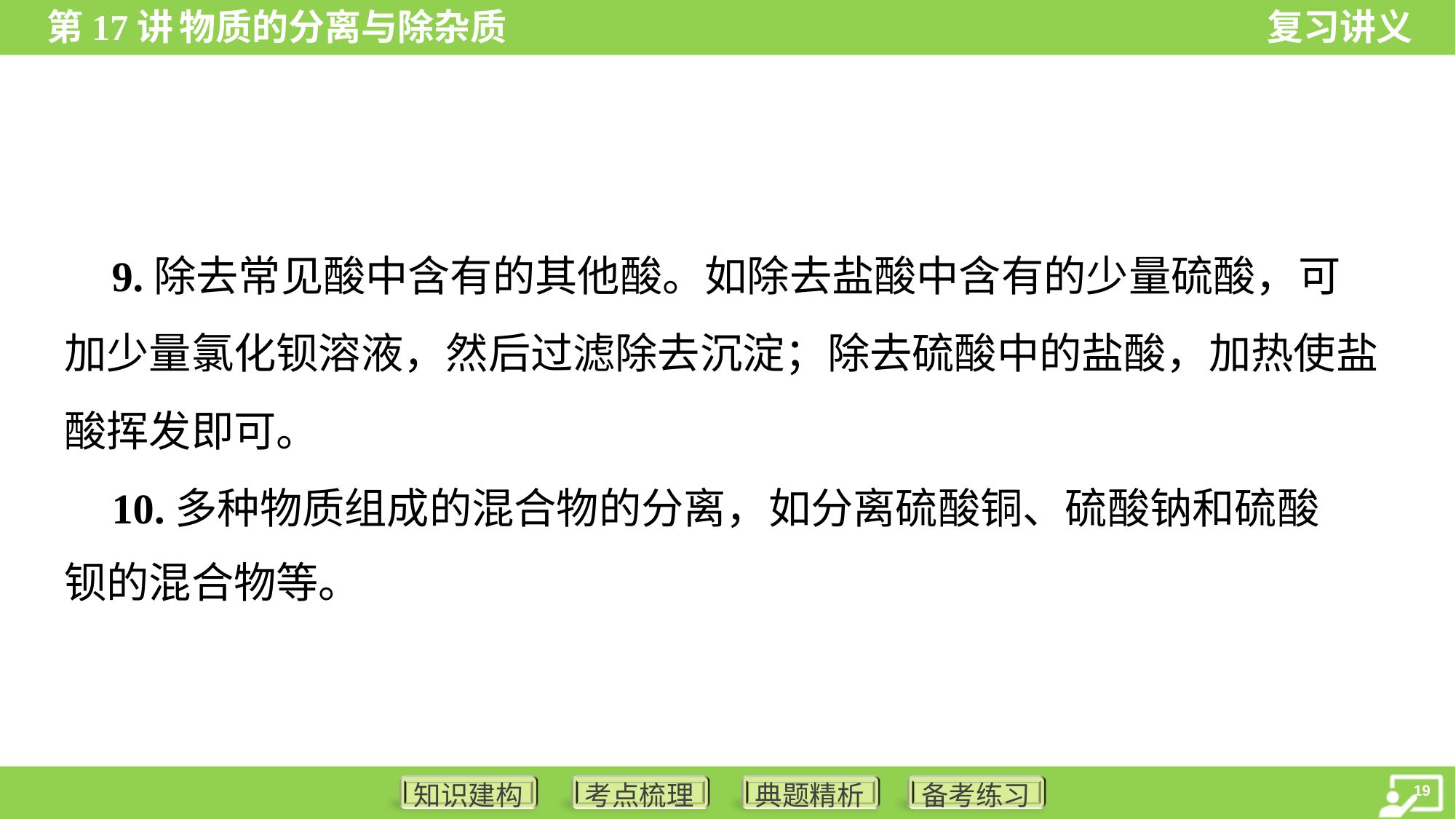

9.除去常见酸中含有的其他酸。如除去盐酸中含有的少量硫酸，可
加少量氯化钡溶液，然后过滤除去沉淀；除去硫酸中的盐酸，加热使盐
酸挥发即可。
    10.多种物质组成的混合物的分离，如分离硫酸铜、硫酸钠和硫酸
钡的混合物等。